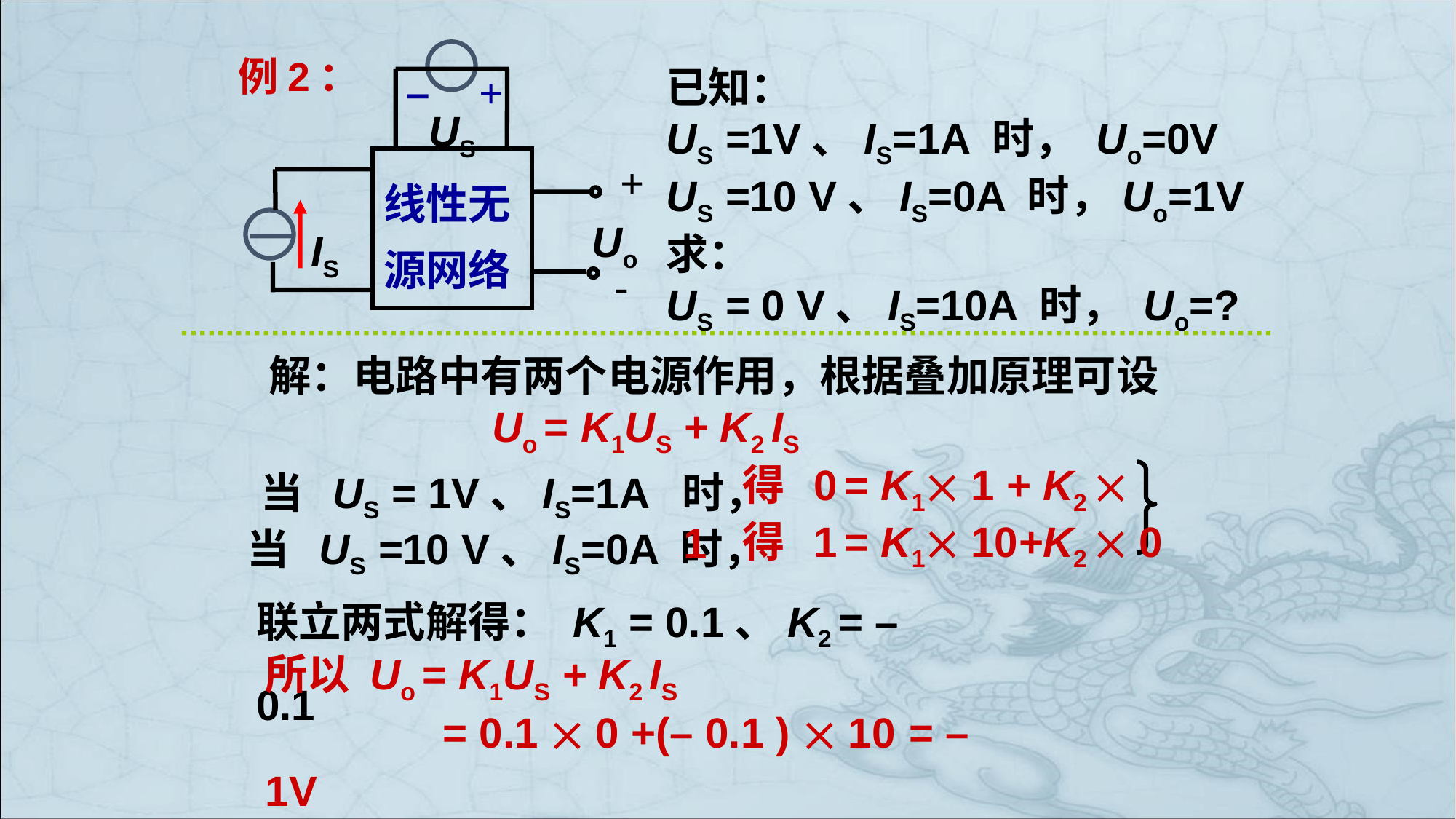

–
+

US
线性无
源网络
+

Uo

IS

-

# 例2：
已知：
US =1V、IS=1A 时， Uo=0V
US =10 V、IS=0A 时，Uo=1V
求：
US = 0 V、IS=10A 时， Uo=?

    解：电路中有两个电源作用，根据叠加原理可设
                       Uo = K1US + K2 IS
当  US = 1V、IS=1A  时，
     得  0 = K1× 1 + K2 × 1

当  US =10 V、IS=0A 时，
     得  1 = K1× 10+K2 × 0
联立两式解得： K1 = 0.1、K2 = – 0.1
所以 Uo = K1US + K2 IS
               = 0.1 × 0 +(– 0.1 ) × 10  = –1V